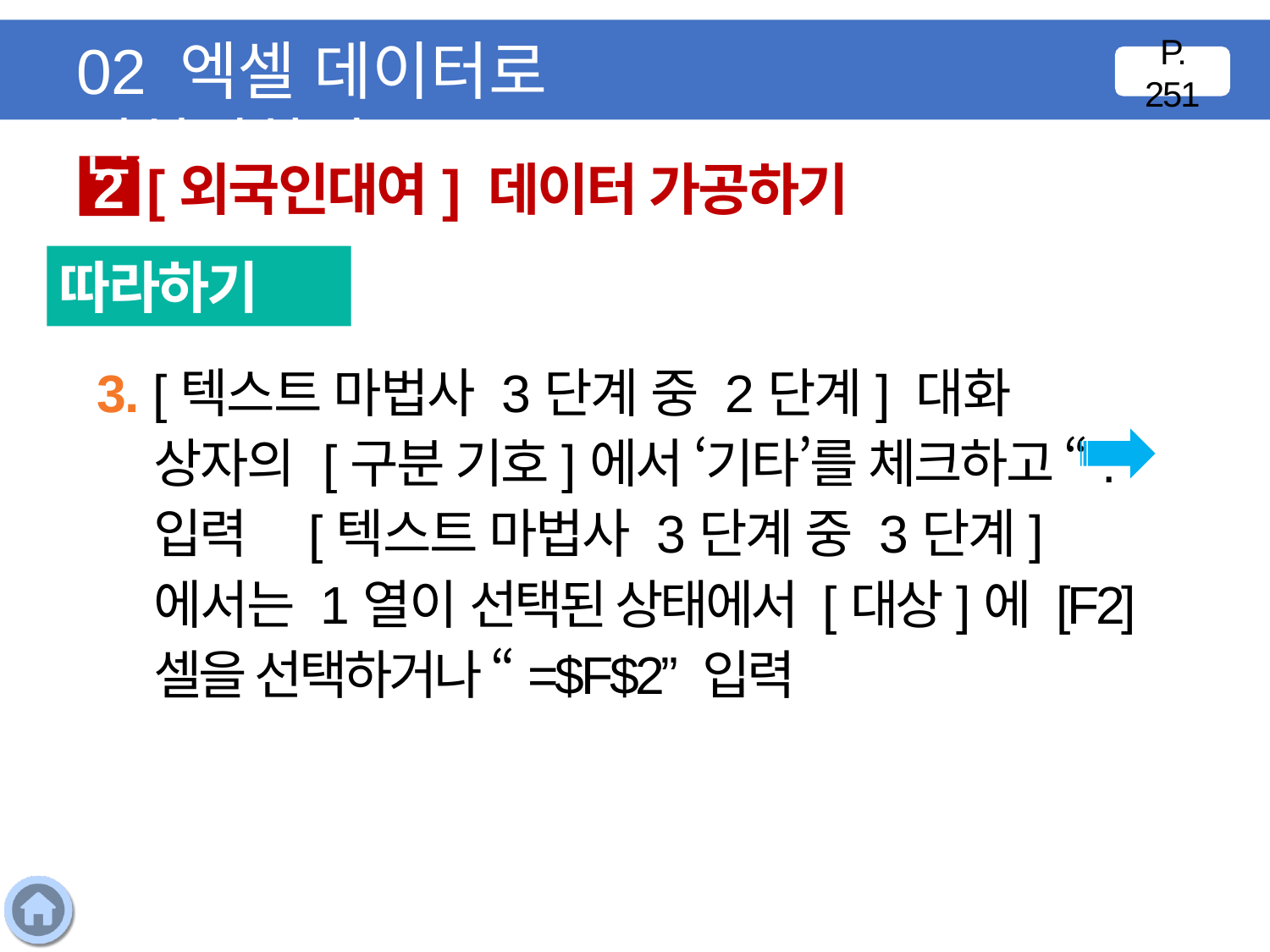

02 엑셀 데이터로 전처리하기
P. 251
[외국인대여] 데이터 가공하기
2
따라하기
3. [텍스트 마법사 3단계 중 2단계] 대화 상자의 [구분 기호]에서 ‘기타’를 체크하고 “.” 입력    [텍스트 마법사 3단계 중 3단계]에서는 1열이 선택된 상태에서 [대상]에 [F2] 셀을 선택하거나 “=$F$2” 입력